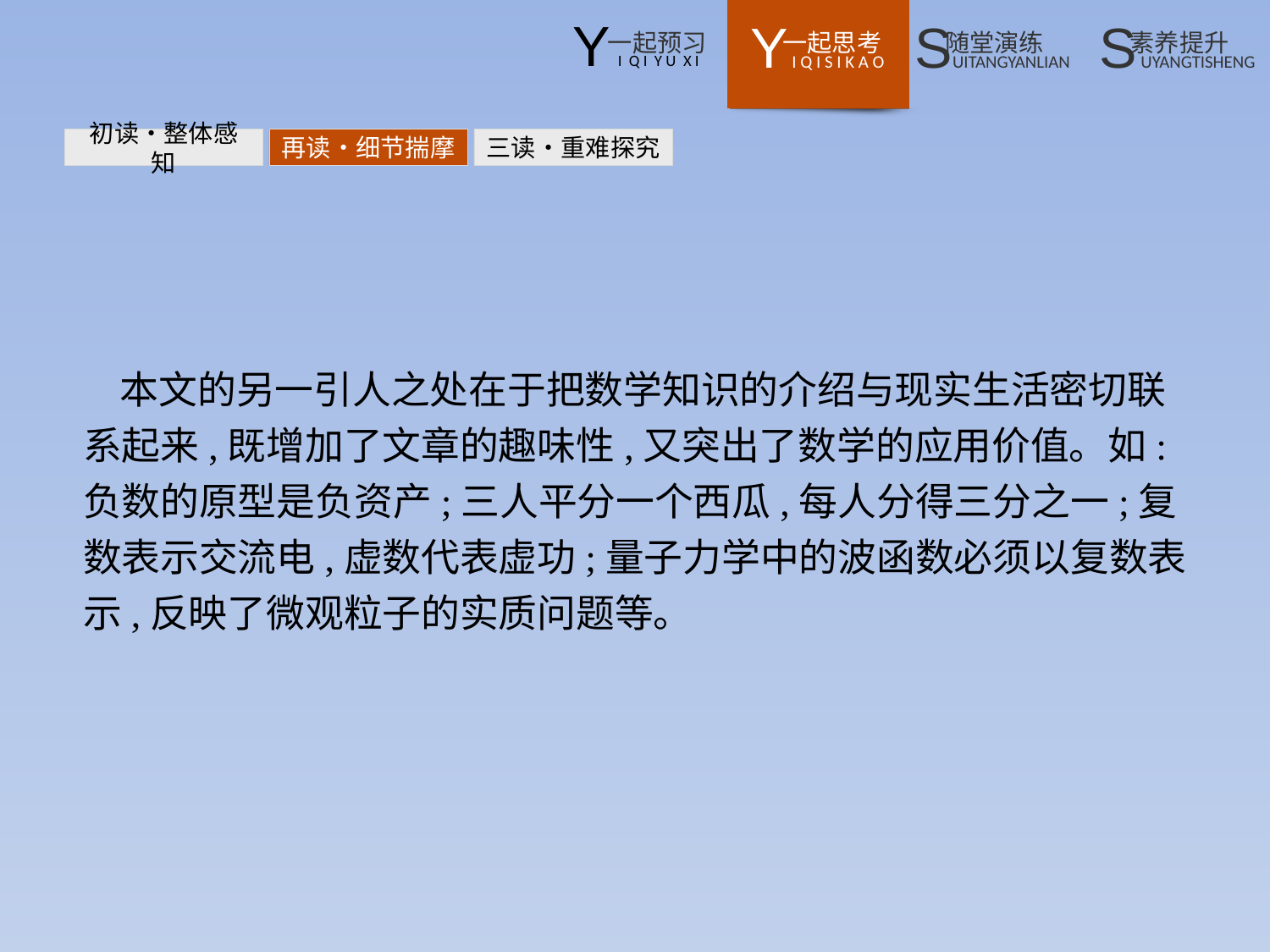

初读•整体感知
再读•细节揣摩
三读•重难探究
本文的另一引人之处在于把数学知识的介绍与现实生活密切联系起来,既增加了文章的趣味性,又突出了数学的应用价值。如:负数的原型是负资产;三人平分一个西瓜,每人分得三分之一;复数表示交流电,虚数代表虚功;量子力学中的波函数必须以复数表示,反映了微观粒子的实质问题等。